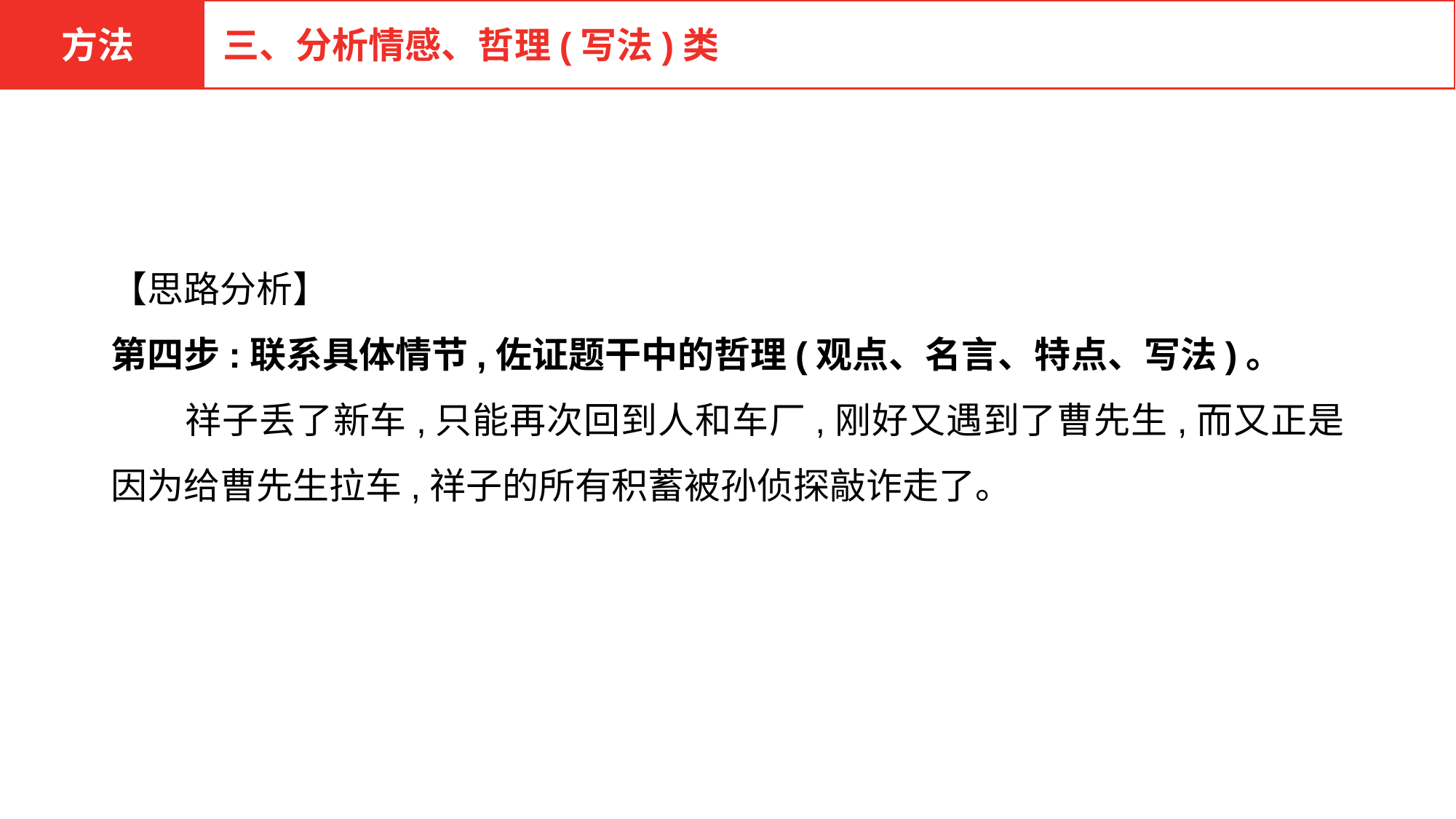

方法
三、分析情感、哲理(写法)类
【思路分析】
第四步:联系具体情节,佐证题干中的哲理(观点、名言、特点、写法)。
　　祥子丢了新车,只能再次回到人和车厂,刚好又遇到了曹先生,而又正是因为给曹先生拉车,祥子的所有积蓄被孙侦探敲诈走了。